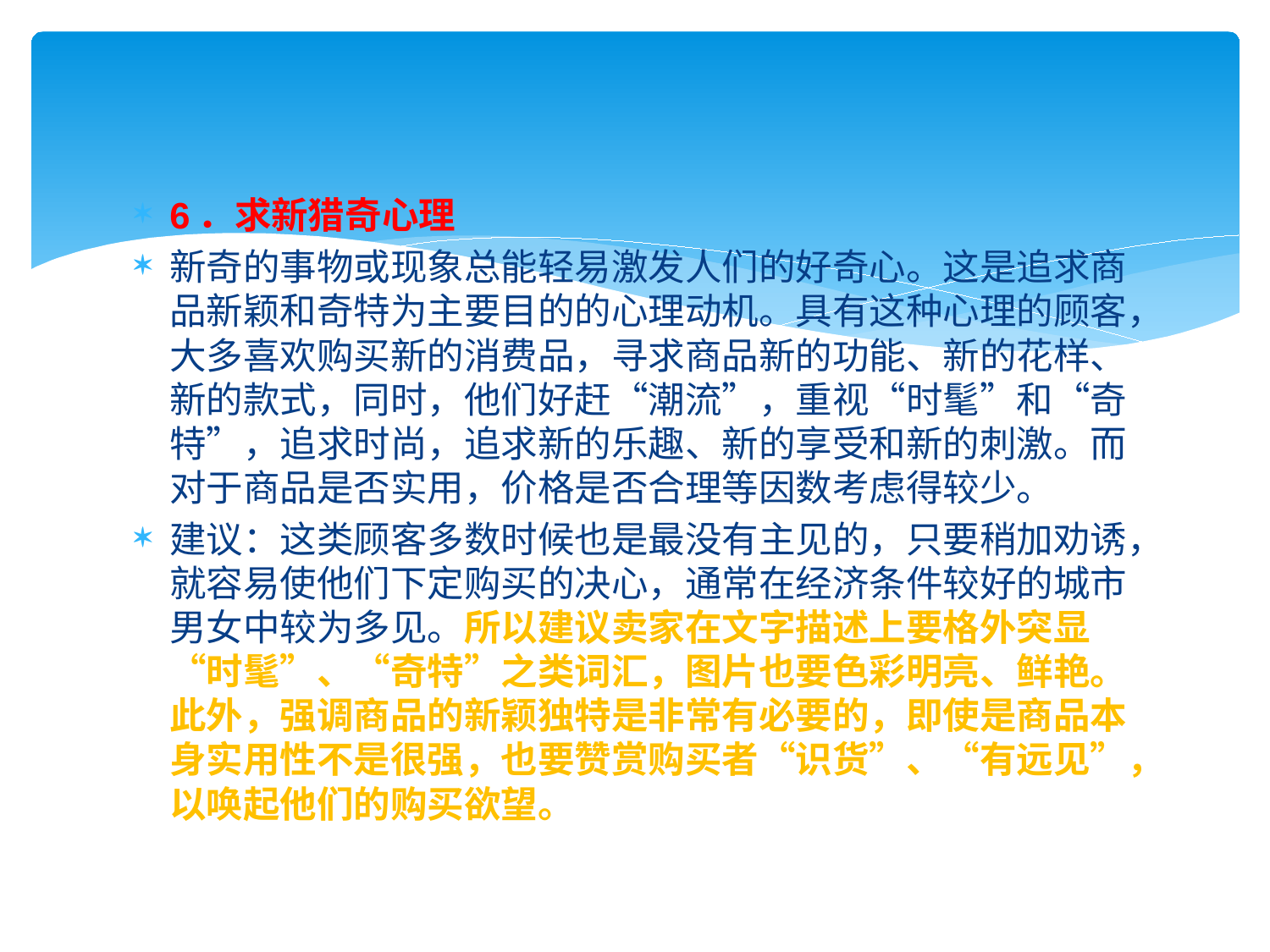

6．求新猎奇心理
新奇的事物或现象总能轻易激发人们的好奇心。这是追求商品新颖和奇特为主要目的的心理动机。具有这种心理的顾客，大多喜欢购买新的消费品，寻求商品新的功能、新的花样、新的款式，同时，他们好赶“潮流”，重视“时髦”和“奇特”，追求时尚，追求新的乐趣、新的享受和新的刺激。而对于商品是否实用，价格是否合理等因数考虑得较少。
建议：这类顾客多数时候也是最没有主见的，只要稍加劝诱，就容易使他们下定购买的决心，通常在经济条件较好的城市男女中较为多见。所以建议卖家在文字描述上要格外突显“时髦”、“奇特”之类词汇，图片也要色彩明亮、鲜艳。此外，强调商品的新颖独特是非常有必要的，即使是商品本身实用性不是很强，也要赞赏购买者“识货”、“有远见”，以唤起他们的购买欲望。